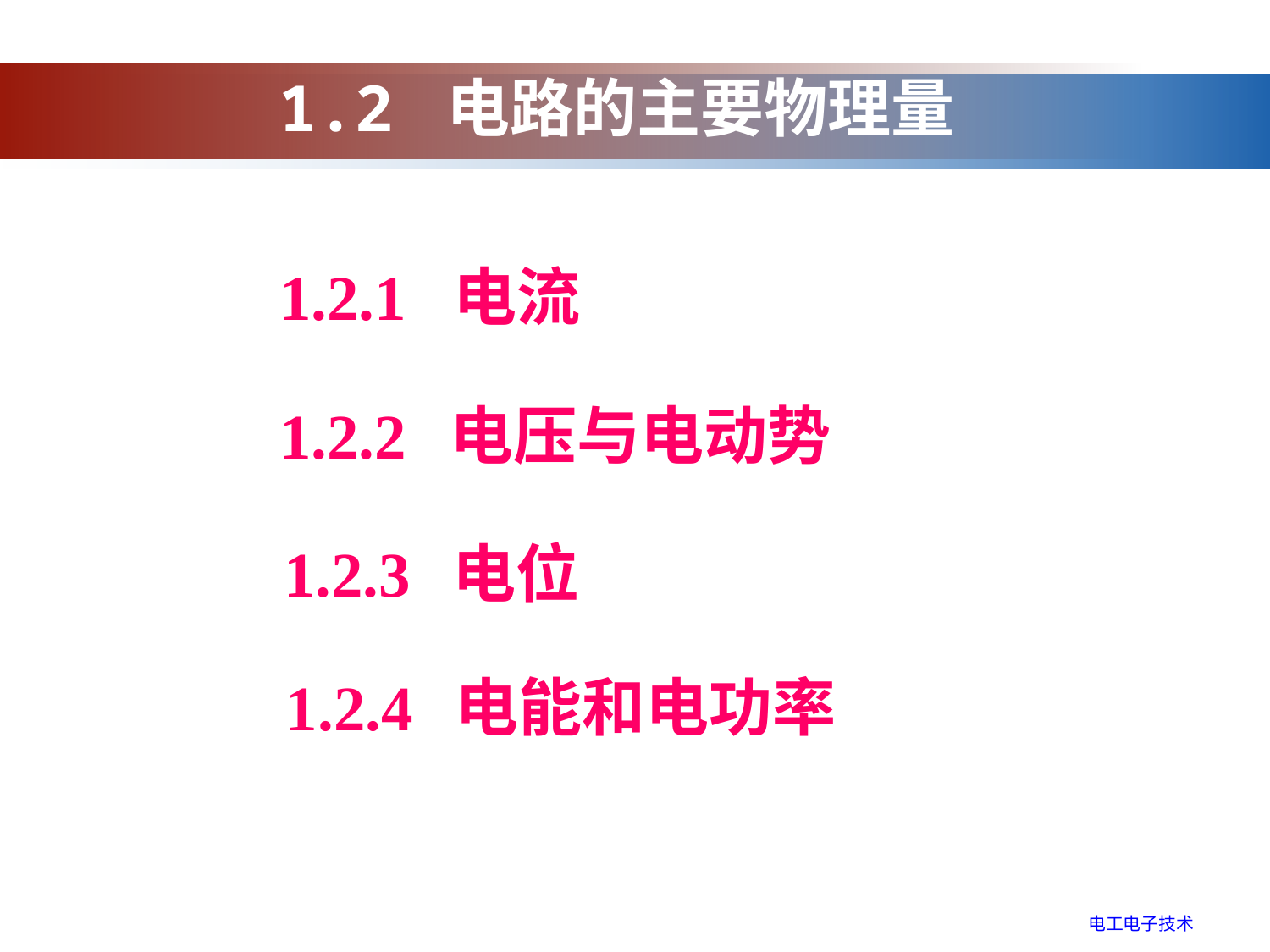

1.2 电路的主要物理量
1.2.1  电流
1.2.2  电压与电动势
1.2.3  电位
1.2.4  电能和电功率
电工电子技术